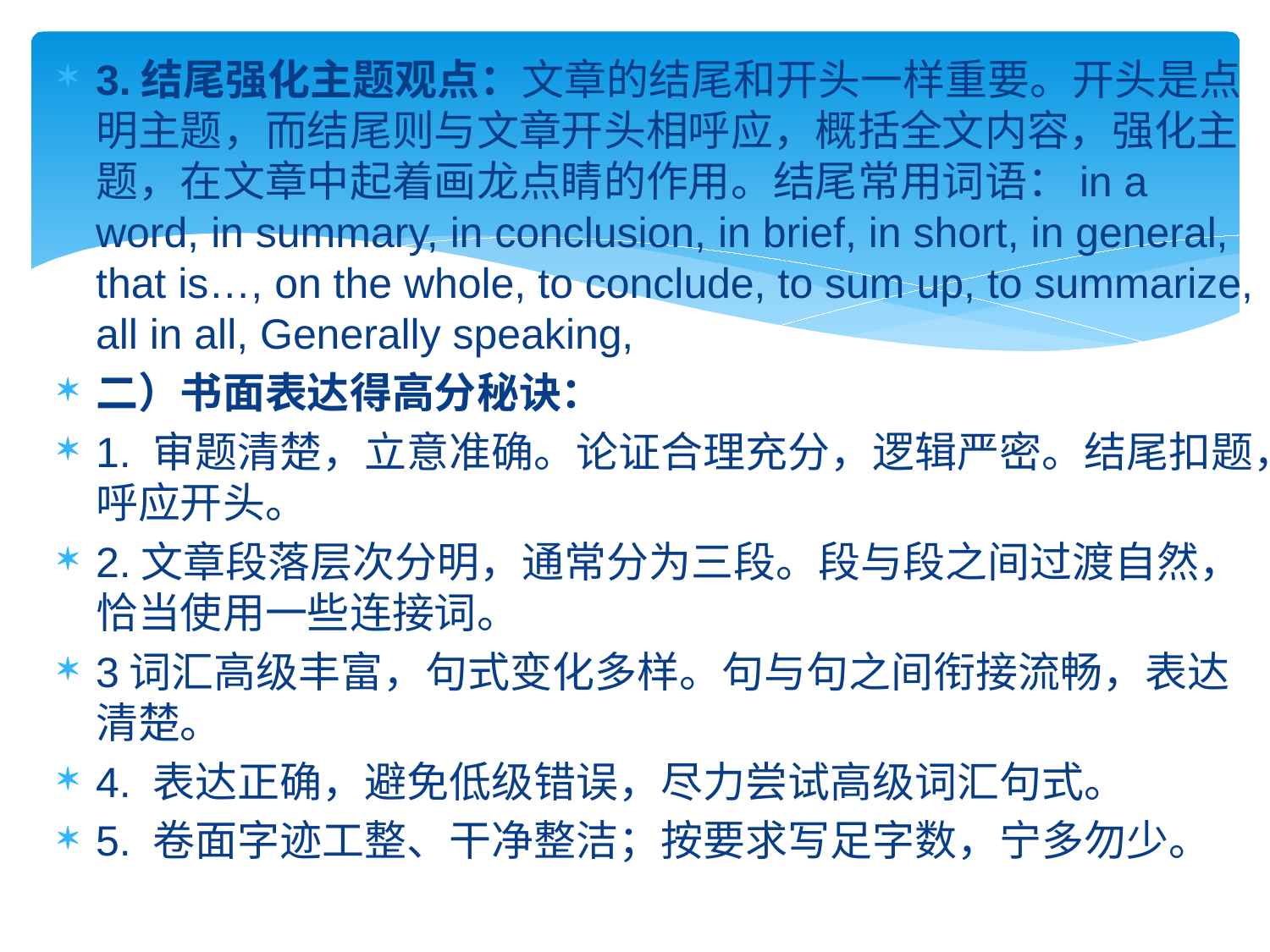

3.结尾强化主题观点：文章的结尾和开头一样重要。开头是点明主题，而结尾则与文章开头相呼应，概括全文内容，强化主题，在文章中起着画龙点睛的作用。结尾常用词语：in a word, in summary, in conclusion, in brief, in short, in general, that is…, on the whole, to conclude, to sum up, to summarize, all in all, Generally speaking,
二）书面表达得高分秘诀：
1. 审题清楚，立意准确。论证合理充分，逻辑严密。结尾扣题，呼应开头。
2.文章段落层次分明，通常分为三段。段与段之间过渡自然，恰当使用一些连接词。
3词汇高级丰富，句式变化多样。句与句之间衔接流畅，表达清楚。
4. 表达正确，避免低级错误，尽力尝试高级词汇句式。
5. 卷面字迹工整、干净整洁；按要求写足字数，宁多勿少。